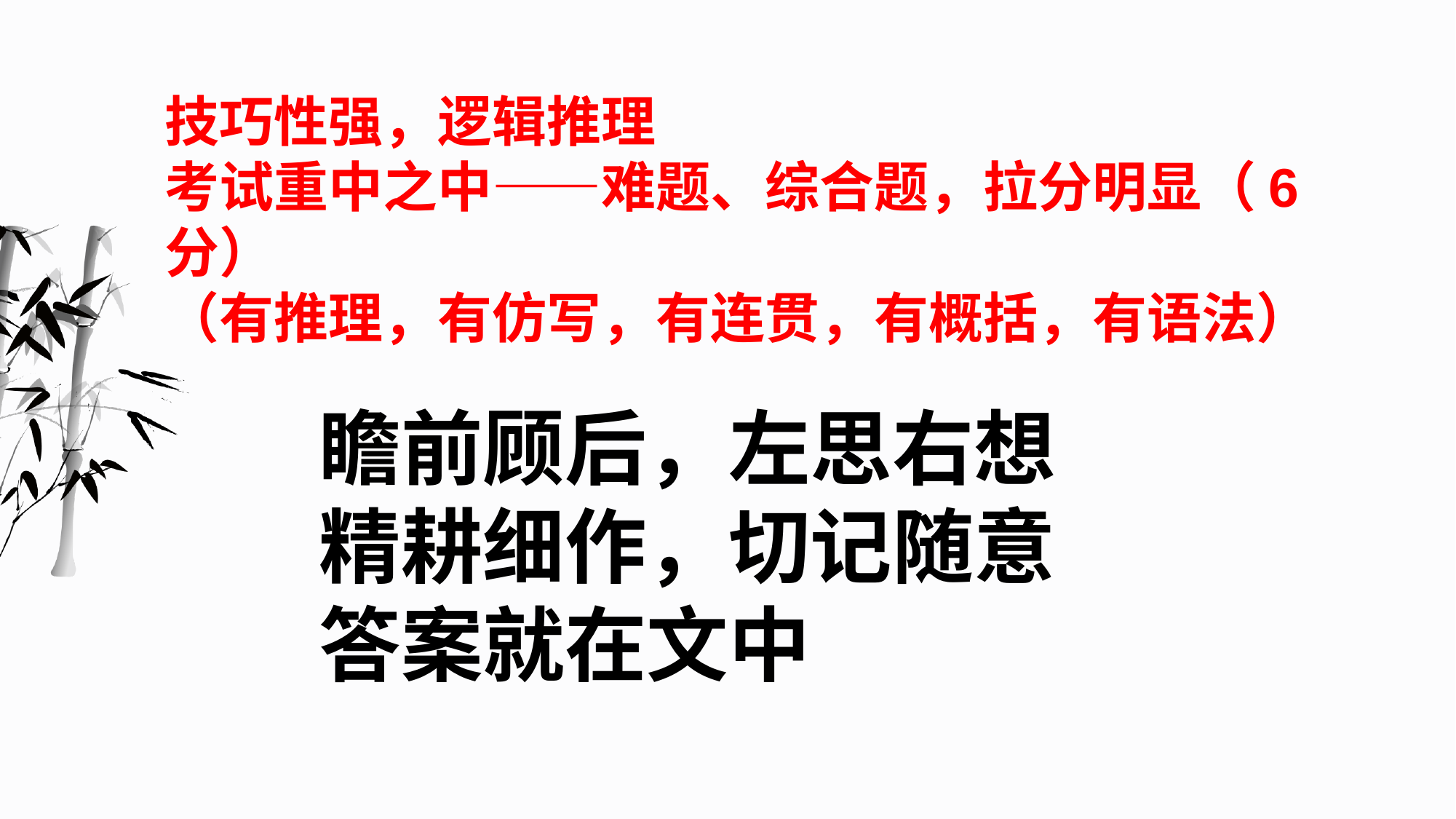

技巧性强，逻辑推理
考试重中之中——难题、综合题，拉分明显（6分）
（有推理，有仿写，有连贯，有概括，有语法）
瞻前顾后，左思右想
精耕细作，切记随意
答案就在文中